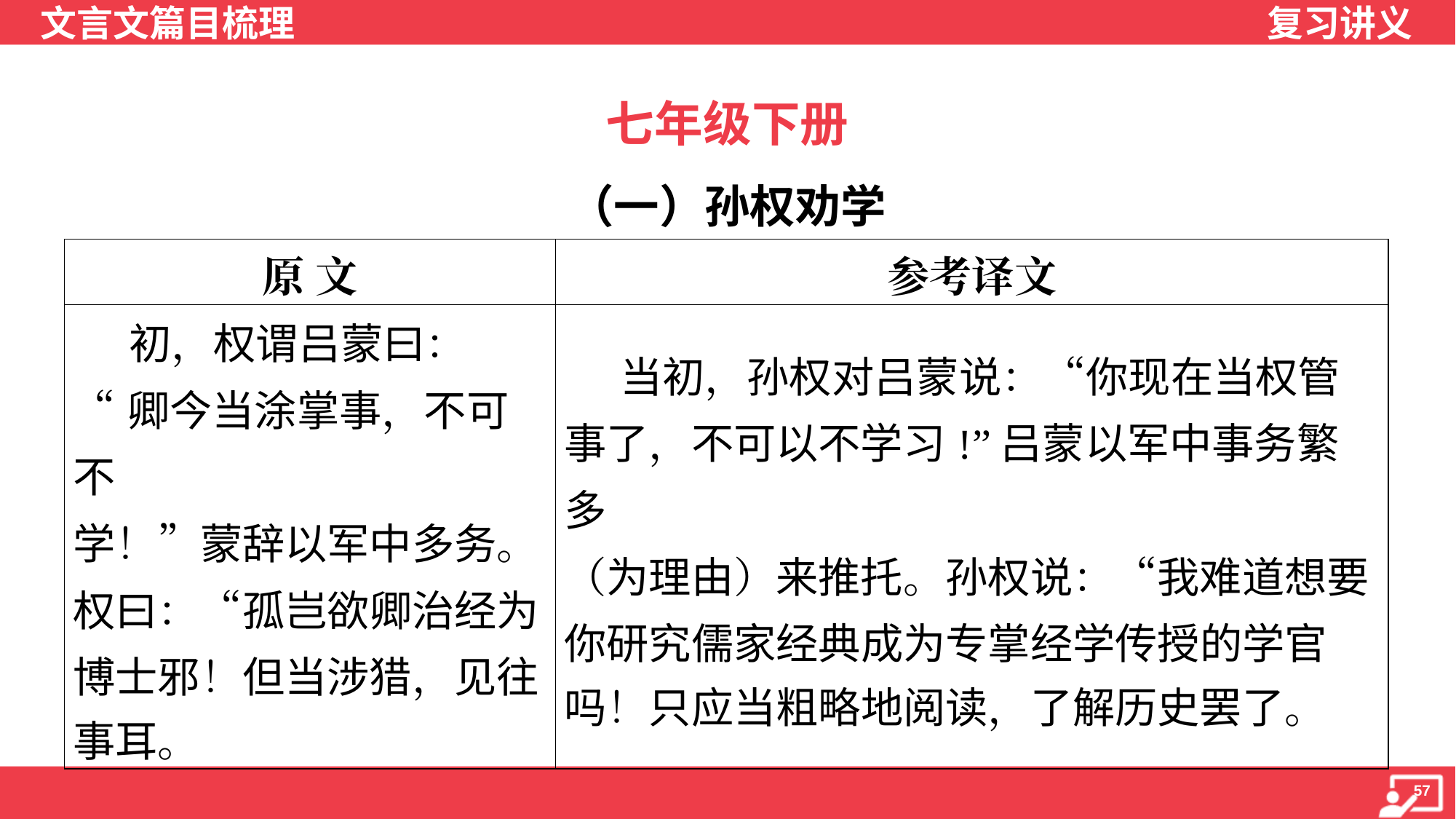

七年级下册
（一）孙权劝学
| 原 文 | 参考译文 |
| --- | --- |
| 初，权谓吕蒙曰： “卿今当涂掌事，不可不 学！”蒙辞以军中多务。 权曰：“孤岂欲卿治经为 博士邪！但当涉猎，见往 事耳。 | 当初，孙权对吕蒙说：“你现在当权管 事了，不可以不学习!”吕蒙以军中事务繁多 （为理由）来推托。孙权说：“我难道想要 你研究儒家经典成为专掌经学传授的学官 吗！只应当粗略地阅读，了解历史罢了。 |